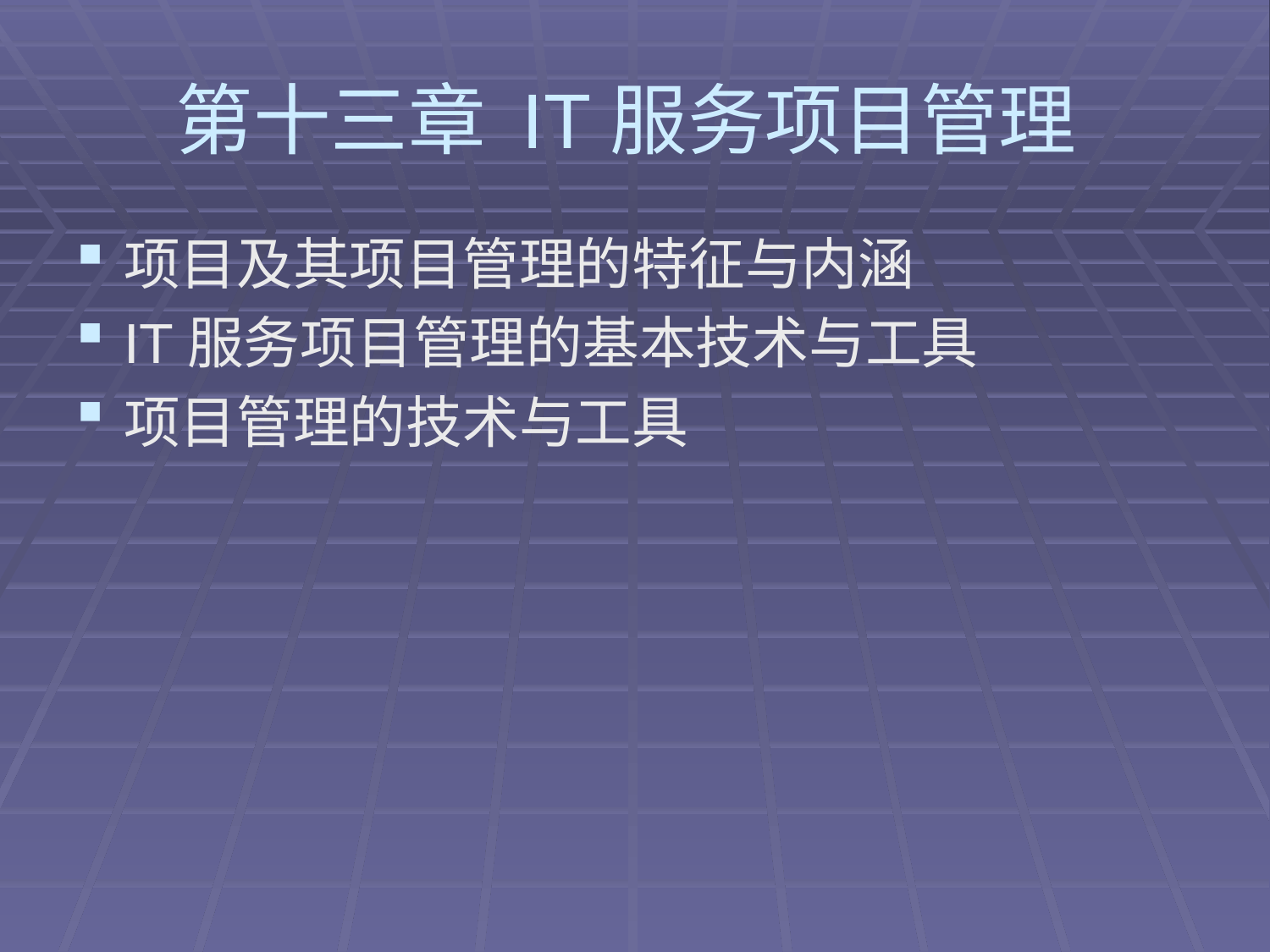

# 第十三章 IT服务项目管理
项目及其项目管理的特征与内涵
IT服务项目管理的基本技术与工具
项目管理的技术与工具